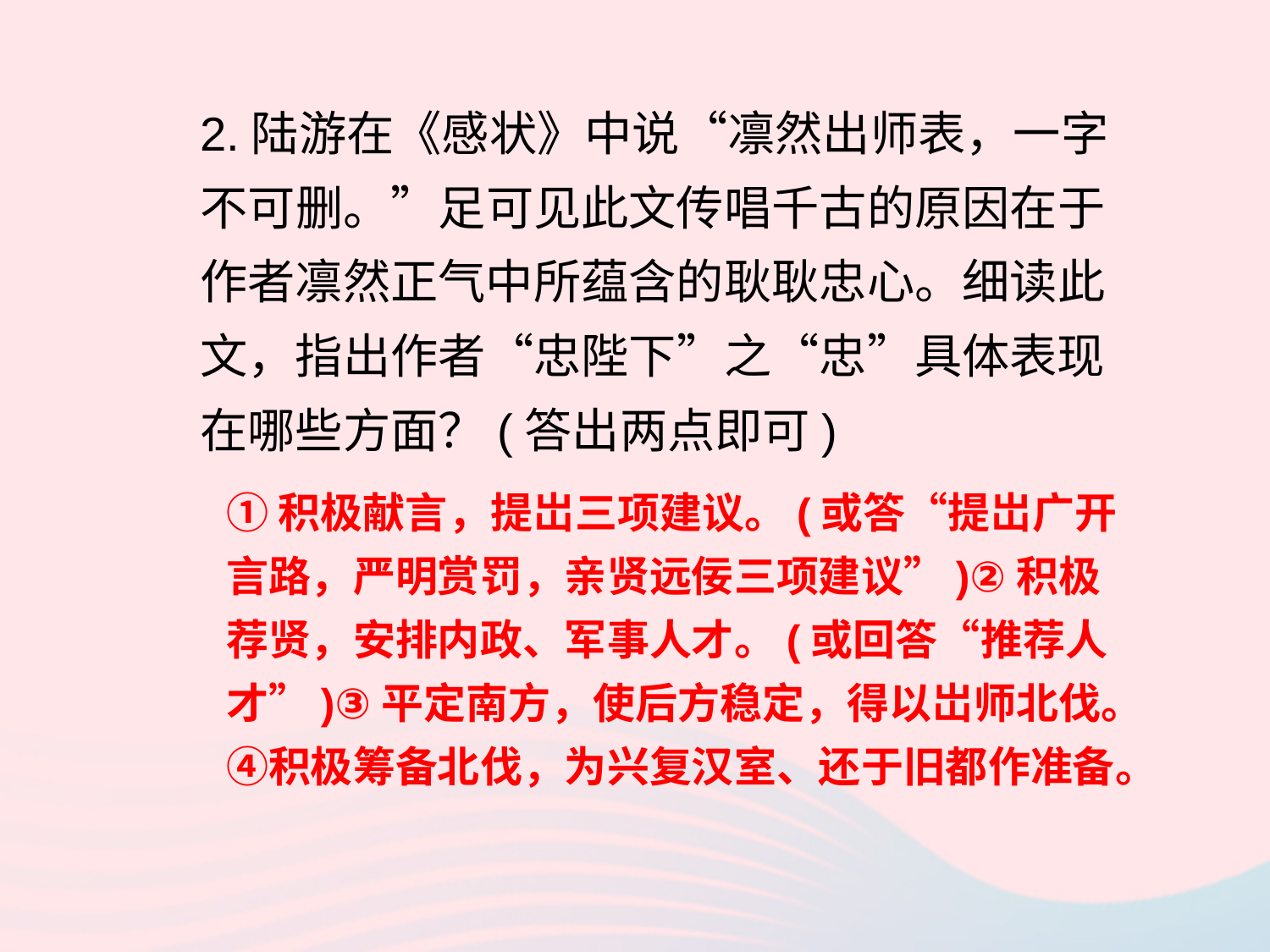

2.陆游在《感状》中说“凛然出师表，一字不可删。”足可见此文传唱千古的原因在于作者凛然正气中所蕴含的耿耿忠心。细读此文，指出作者“忠陛下”之“忠”具体表现在哪些方面？(答出两点即可)
①积极献言，提岀三项建议。(或答“提岀广开言路，严明赏罚，亲贤远佞三项建议”)②积极荐贤，安排内政、军事人才。(或回答“推荐人才”)③平定南方，使后方稳定，得以岀师北伐。④积极筹备北伐，为兴复汉室、还于旧都作准备。